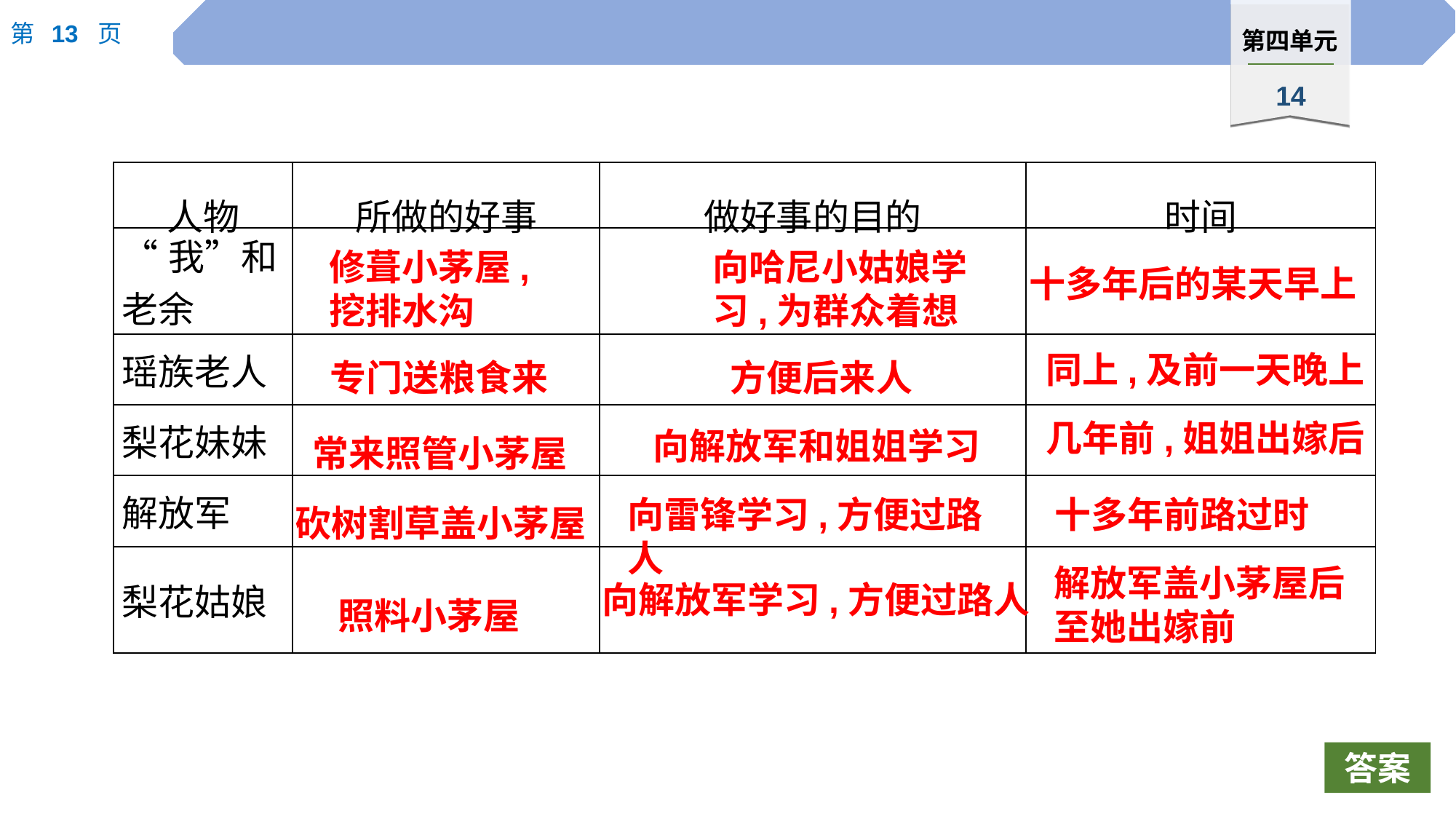

| 人物 | 所做的好事 | 做好事的目的 | 时间 |
| --- | --- | --- | --- |
| “我”和老余 |  |  |  |
| 瑶族老人 |  |  |  |
| 梨花妹妹 |  |  |  |
| 解放军 |  |  |  |
| 梨花姑娘 |  |  |  |
修葺小茅屋,挖排水沟
向哈尼小姑娘学习,为群众着想
十多年后的某天早上
同上,及前一天晚上
专门送粮食来
方便后来人
几年前,姐姐出嫁后
向解放军和姐姐学习
常来照管小茅屋
向雷锋学习,方便过路人
十多年前路过时
砍树割草盖小茅屋
解放军盖小茅屋后至她出嫁前
向解放军学习,方便过路人
照料小茅屋
答案